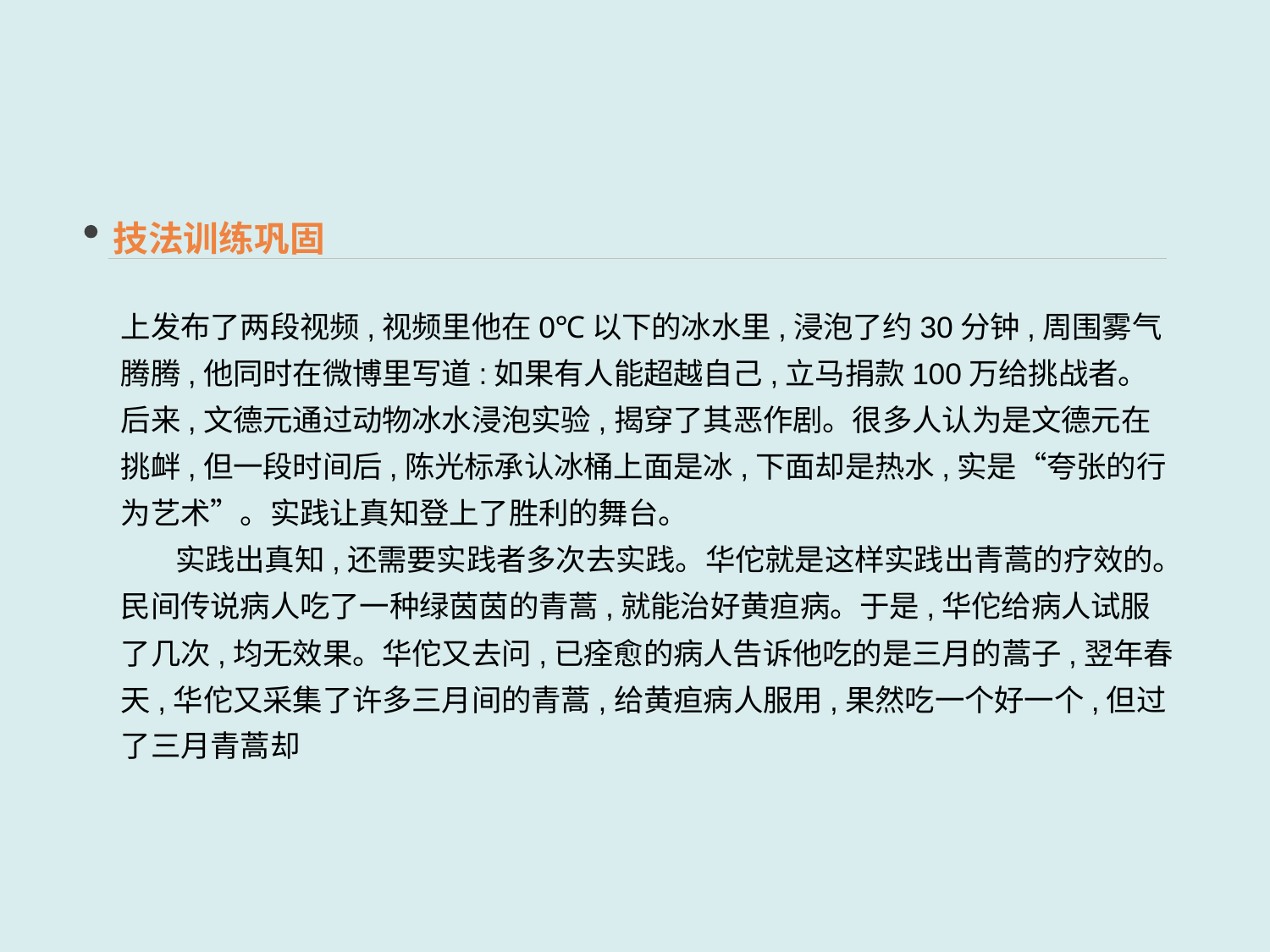

技法训练巩固

上发布了两段视频,视频里他在0℃以下的冰水里,浸泡了约30分钟,周围雾气腾腾,他同时在微博里写道:如果有人能超越自己,立马捐款100万给挑战者。后来,文德元通过动物冰水浸泡实验,揭穿了其恶作剧。很多人认为是文德元在挑衅,但一段时间后,陈光标承认冰桶上面是冰,下面却是热水,实是“夸张的行为艺术”。实践让真知登上了胜利的舞台。
       实践出真知,还需要实践者多次去实践。华佗就是这样实践出青蒿的疗效的。民间传说病人吃了一种绿茵茵的青蒿,就能治好黄疸病。于是,华佗给病人试服了几次,均无效果。华佗又去问,已痊愈的病人告诉他吃的是三月的蒿子,翌年春天,华佗又采集了许多三月间的青蒿,给黄疸病人服用,果然吃一个好一个,但过了三月青蒿却